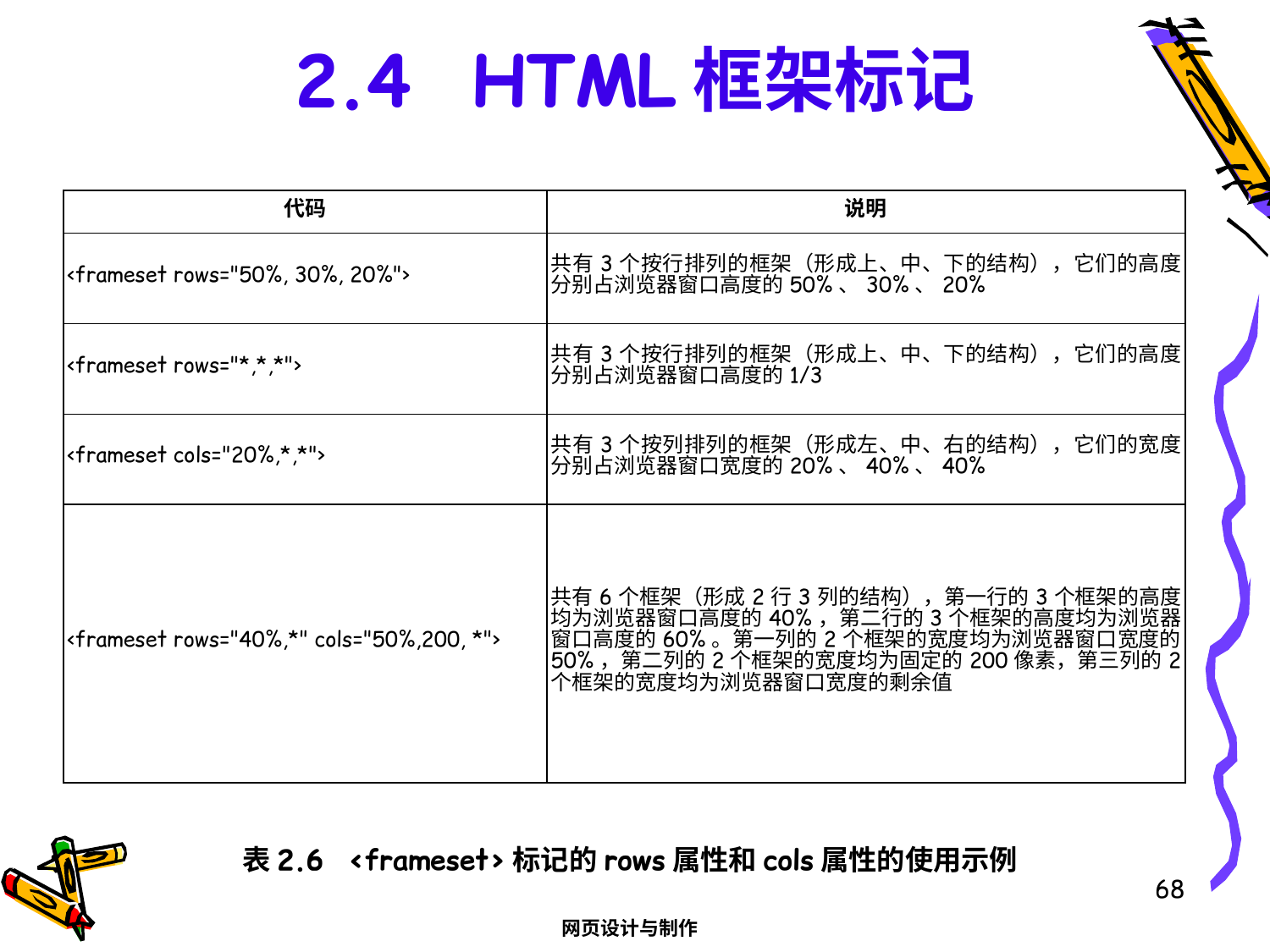

# 2.4  HTML框架标记
| 代码 | 说明 |
| --- | --- |
| <frameset rows="50%, 30%, 20%"> | 共有3个按行排列的框架（形成上、中、下的结构），它们的高度分别占浏览器窗口高度的50%、30%、20% |
| <frameset rows="\*,\*,\*"> | 共有3个按行排列的框架（形成上、中、下的结构），它们的高度分别占浏览器窗口高度的1/3 |
| <frameset cols="20%,\*,\*"> | 共有3个按列排列的框架（形成左、中、右的结构），它们的宽度分别占浏览器窗口宽度的20%、40%、40% |
| <frameset rows="40%,\*" cols="50%,200, \*"> | 共有6个框架（形成2行3列的结构），第一行的3个框架的高度均为浏览器窗口高度的40%，第二行的3个框架的高度均为浏览器窗口高度的60%。第一列的2个框架的宽度均为浏览器窗口宽度的50%，第二列的2个框架的宽度均为固定的200像素，第三列的2个框架的宽度均为浏览器窗口宽度的剩余值 |
表2.6  <frameset>标记的rows属性和cols属性的使用示例
68
网页设计与制作